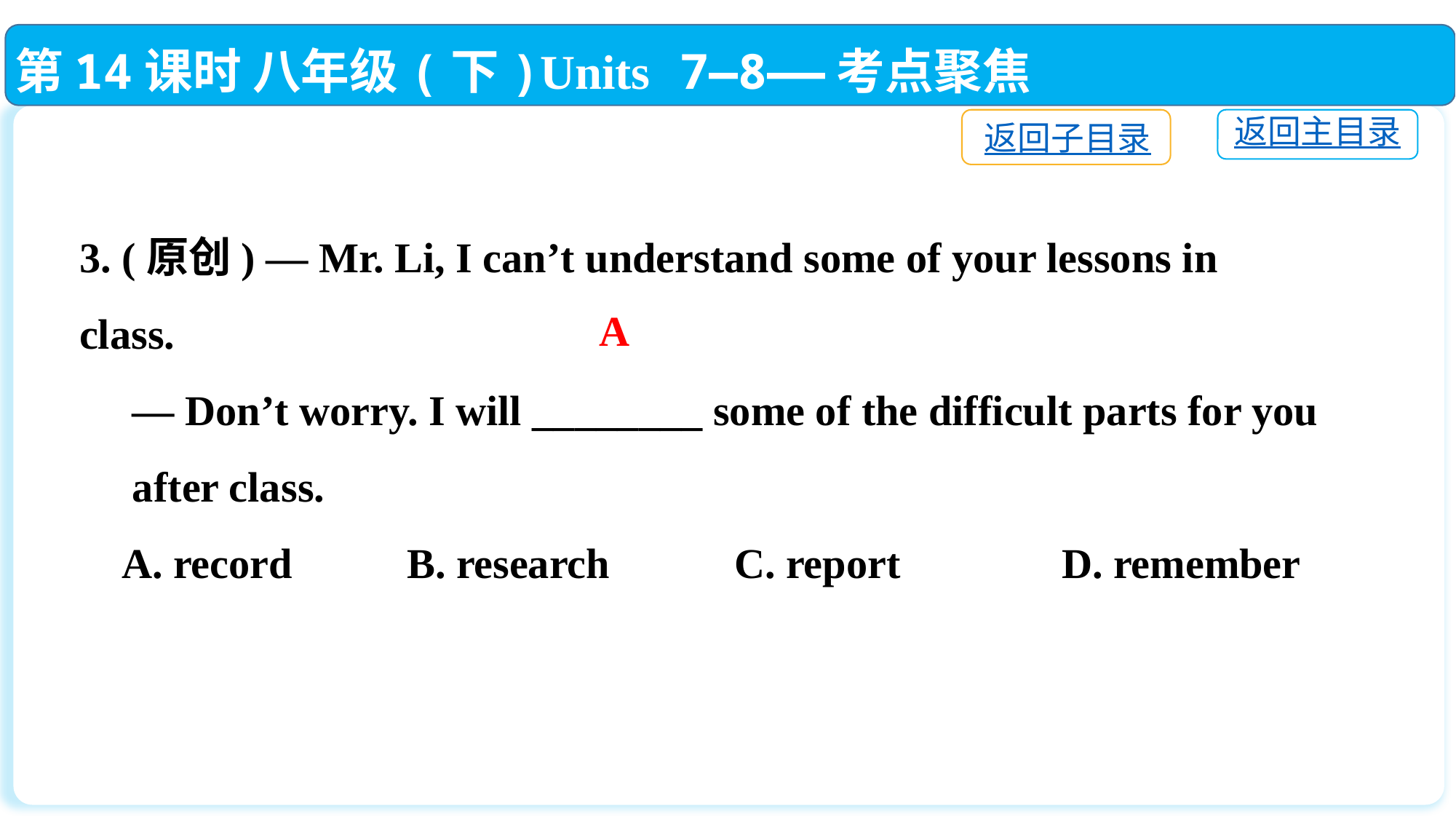

第14课时 八年级(下)Units 7—8——考点聚焦

返回子目录
返回主目录
3. (原创) — Mr. Li, I can’t understand some of your lessons in class.
     — Don’t worry. I will ________ some of the difficult parts for you
     after class.
    A. record		B. research		C. report		D. remember
A